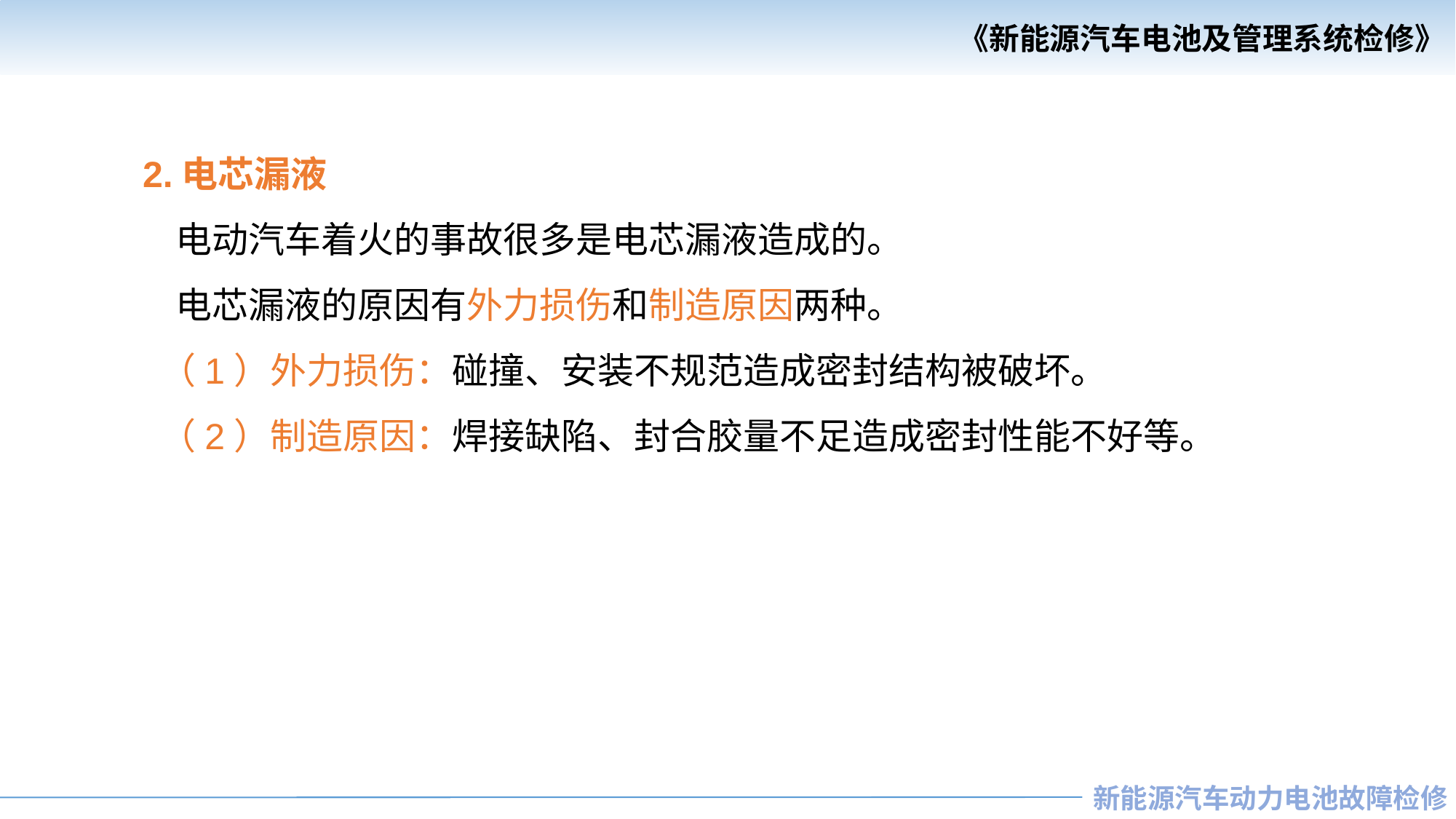

2.电芯漏液
   电动汽车着火的事故很多是电芯漏液造成的。
   电芯漏液的原因有外力损伤和制造原因两种。
 （1）外力损伤：碰撞、安装不规范造成密封结构被破坏。
 （2）制造原因：焊接缺陷、封合胶量不足造成密封性能不好等。